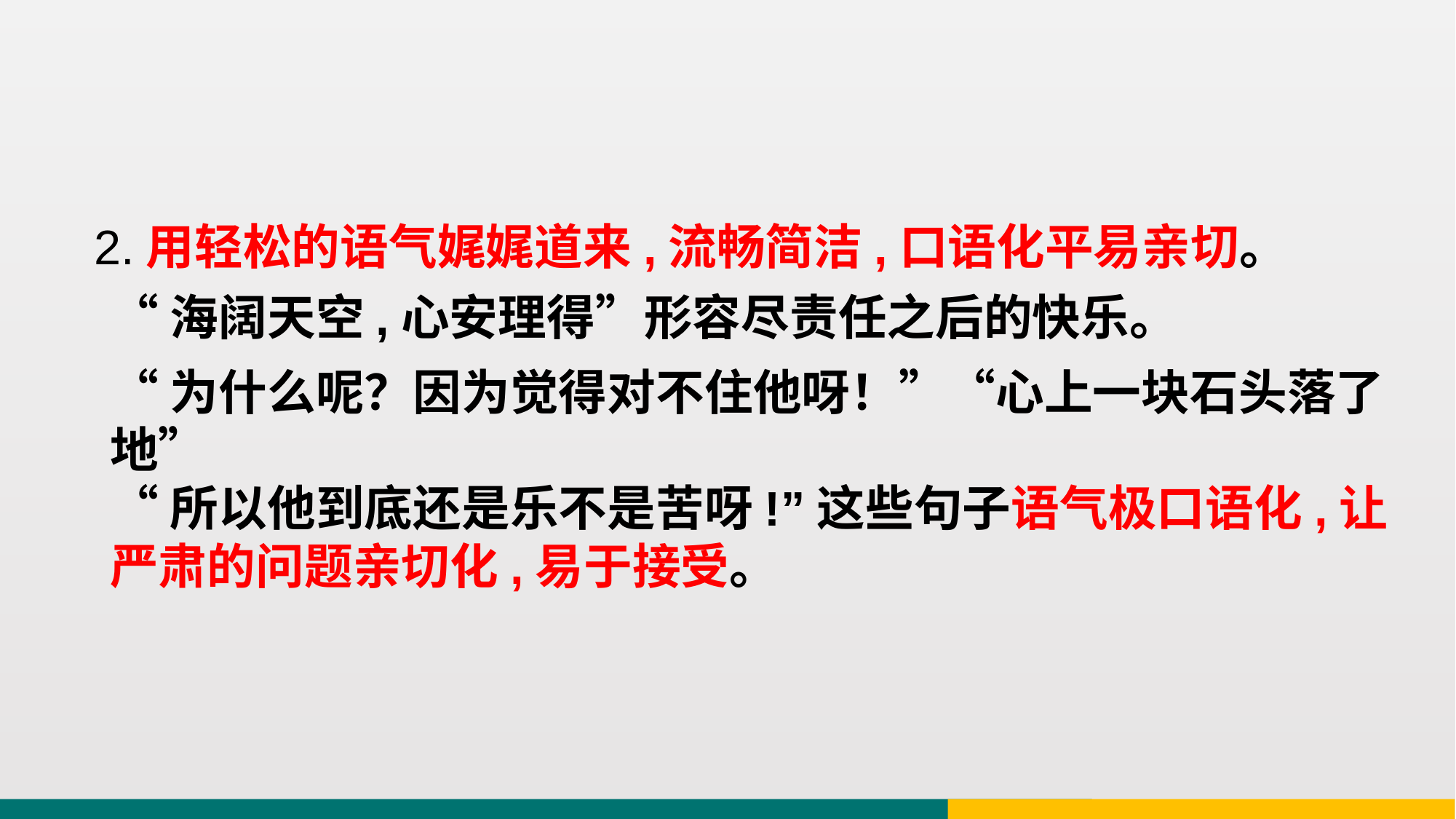

2.用轻松的语气娓娓道来,流畅简洁,口语化平易亲切。
“海阔天空,心安理得”形容尽责任之后的快乐。
“为什么呢？因为觉得对不住他呀！”“心上一块石头落了地”
“所以他到底还是乐不是苦呀!”这些句子语气极口语化,让严肃的问题亲切化,易于接受。